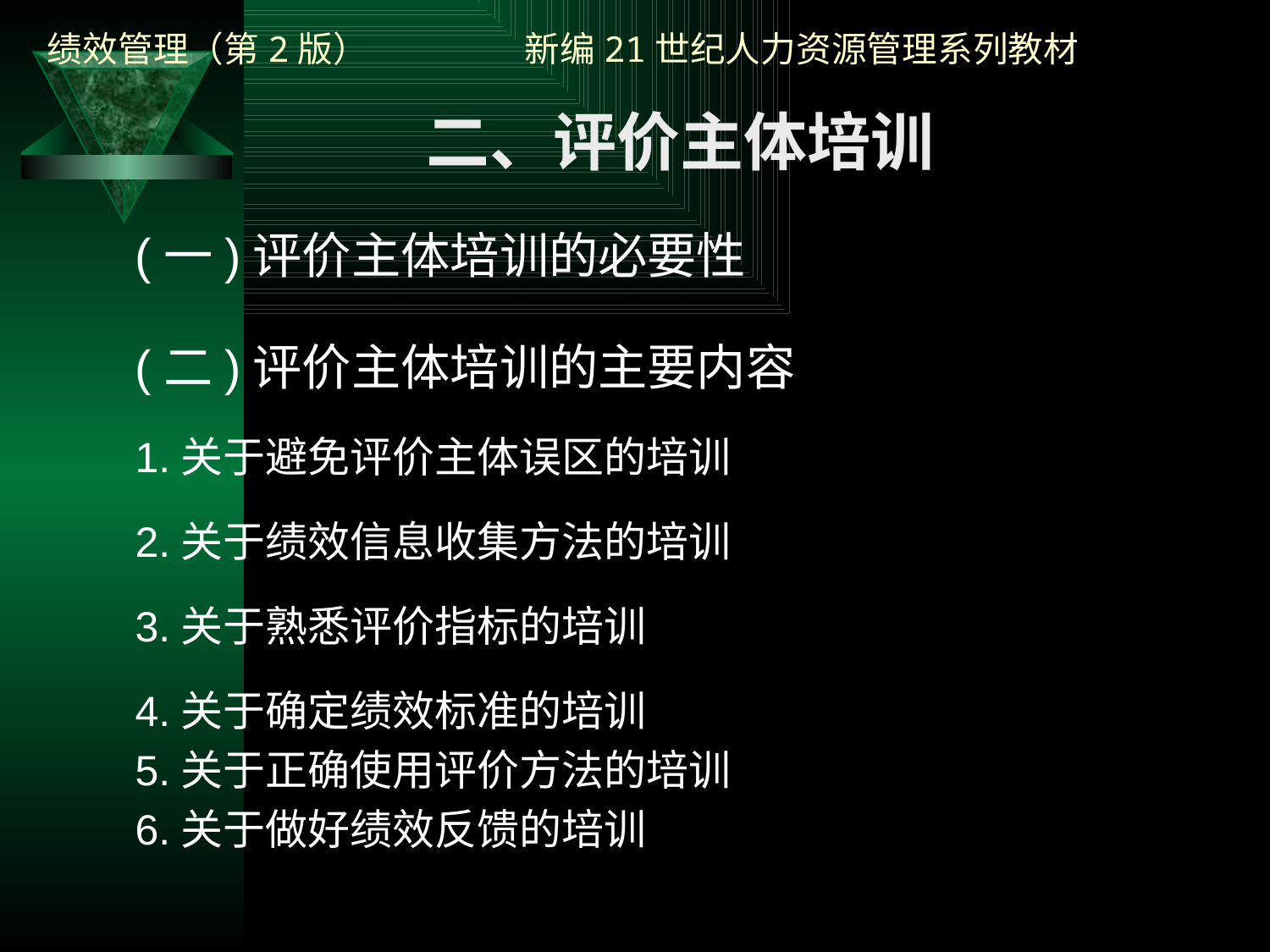

二、评价主体培训
(一)评价主体培训的必要性
(二)评价主体培训的主要内容
1.关于避免评价主体误区的培训
2.关于绩效信息收集方法的培训
3.关于熟悉评价指标的培训
4.关于确定绩效标准的培训
5.关于正确使用评价方法的培训
6.关于做好绩效反馈的培训